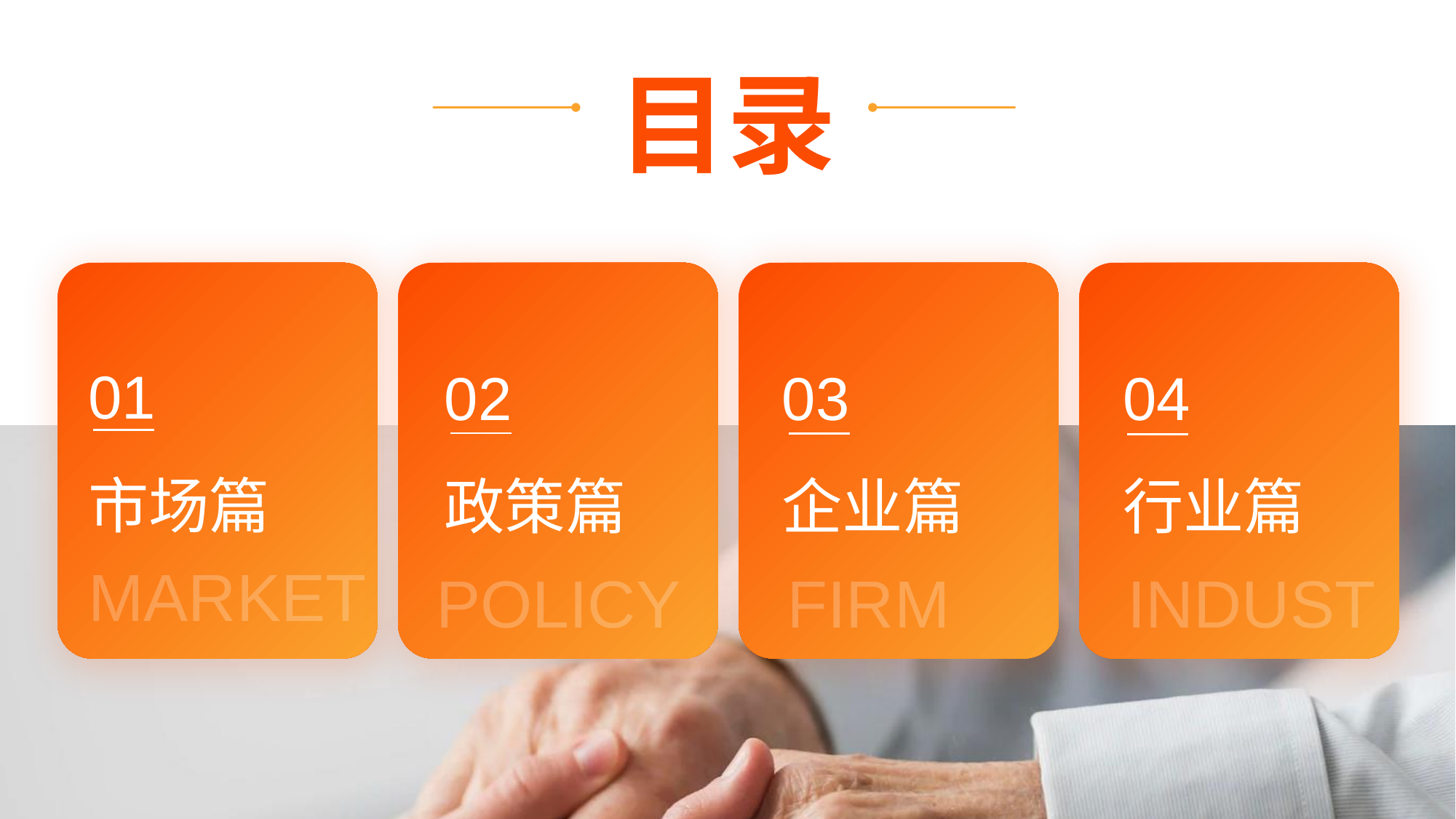

目录

01
市场篇
02
政策篇
03
企业篇
04
行业篇
MARKET
POLICY
FIRM
INDUST